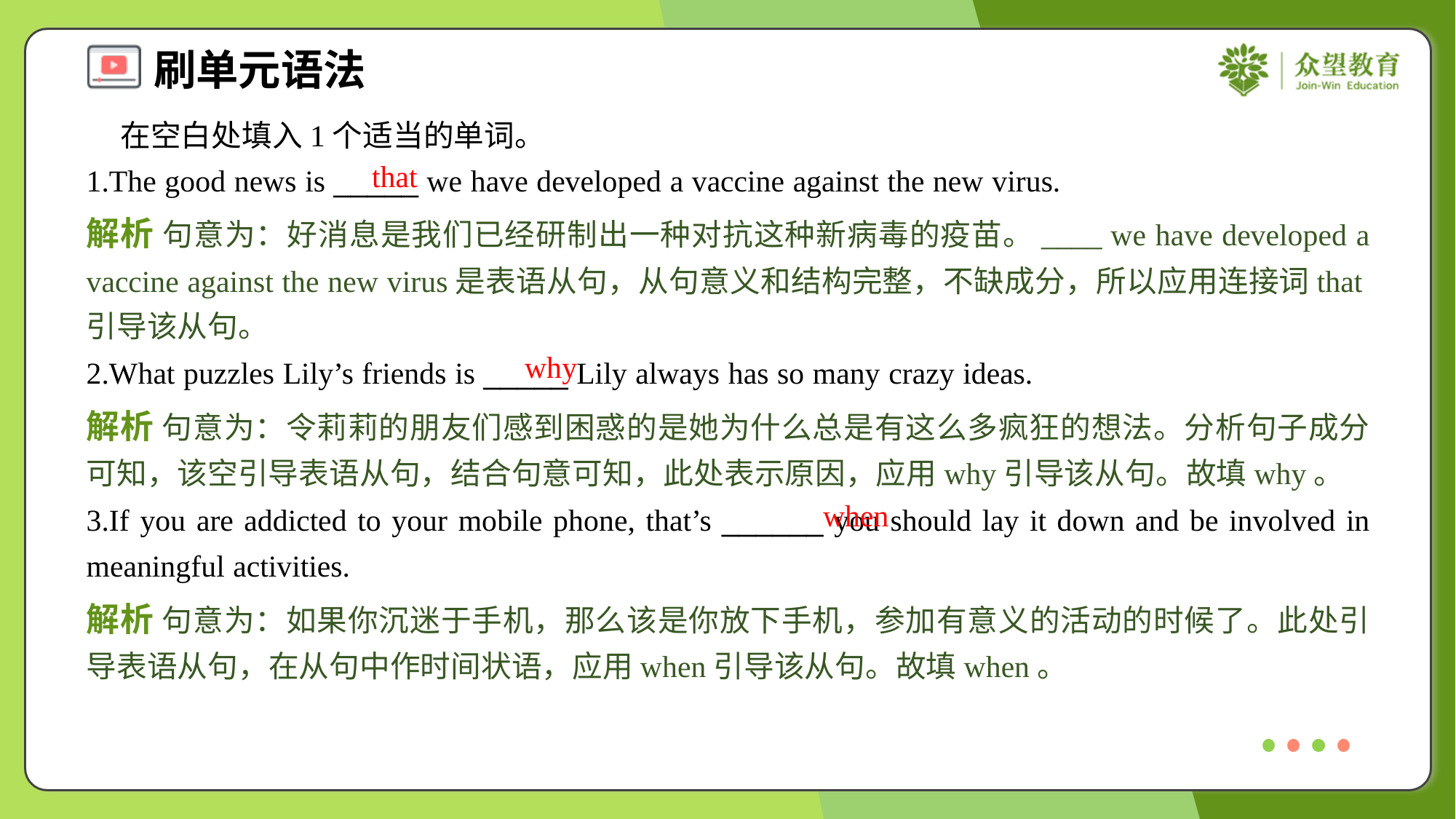

在空白处填入1个适当的单词。
1.The good news is _____ we have developed a vaccine against the new virus.
that
解析 句意为：好消息是我们已经研制出一种对抗这种新病毒的疫苗。____ we have developed a vaccine against the new virus是表语从句，从句意义和结构完整，不缺成分，所以应用连接词that引导该从句。
why
2.What puzzles Lily’s friends is _____ Lily always has so many crazy ideas.
解析 句意为：令莉莉的朋友们感到困惑的是她为什么总是有这么多疯狂的想法。分析句子成分可知，该空引导表语从句，结合句意可知，此处表示原因，应用why引导该从句。故填why。
when
3.If you are addicted to your mobile phone, that’s ______ you should lay it down and be involved in meaningful activities.
解析 句意为：如果你沉迷于手机，那么该是你放下手机，参加有意义的活动的时候了。此处引导表语从句，在从句中作时间状语，应用when引导该从句。故填when。